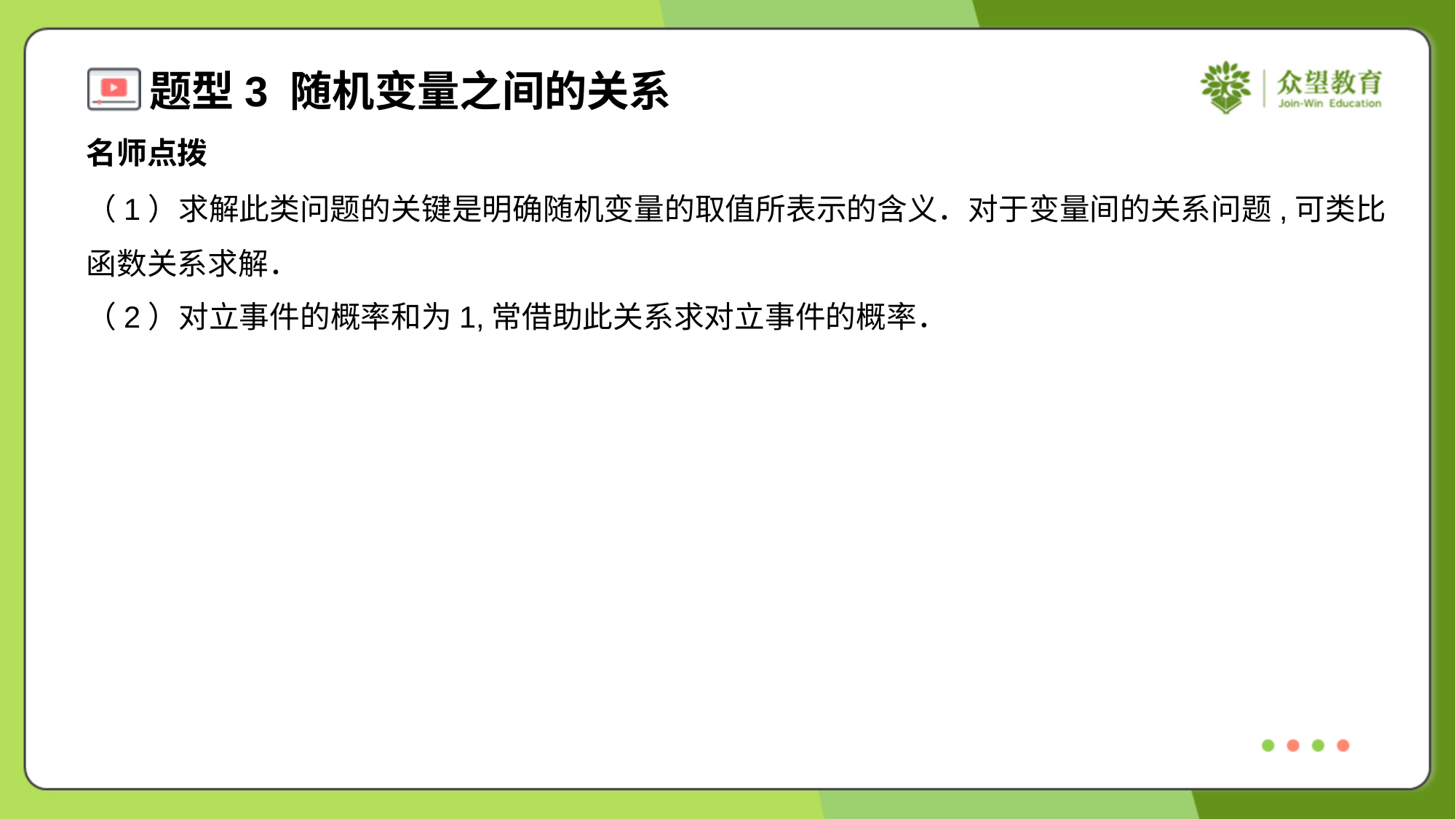

名师点拨
（1）求解此类问题的关键是明确随机变量的取值所表示的含义．对于变量间的关系问题,可类比
函数关系求解．
（2）对立事件的概率和为1,常借助此关系求对立事件的概率．